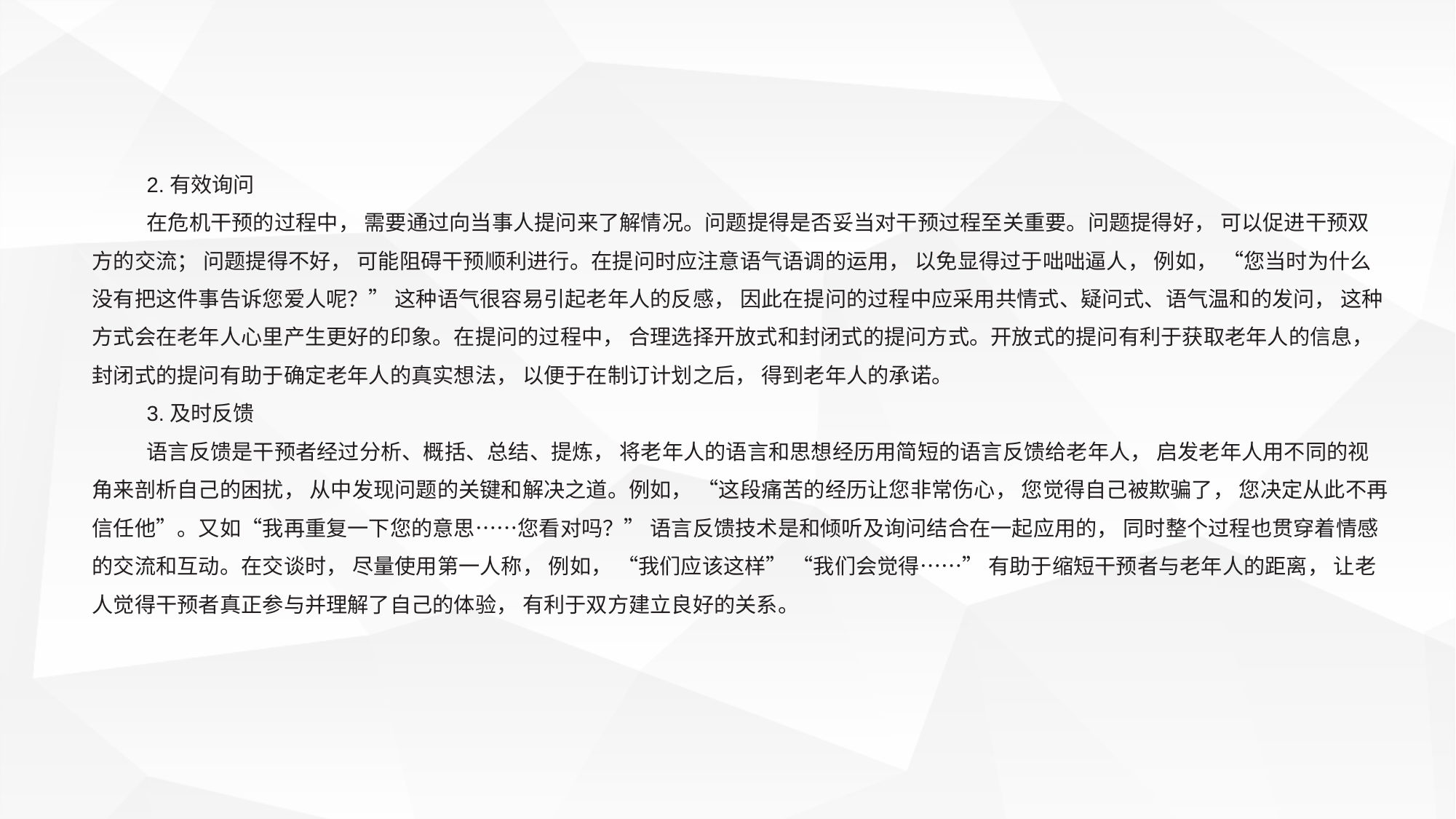

2.有效询问
在危机干预的过程中， 需要通过向当事人提问来了解情况。问题提得是否妥当对干预过程至关重要。问题提得好， 可以促进干预双方的交流； 问题提得不好， 可能阻碍干预顺利进行。在提问时应注意语气语调的运用， 以免显得过于咄咄逼人， 例如， “您当时为什么没有把这件事告诉您爱人呢？” 这种语气很容易引起老年人的反感， 因此在提问的过程中应采用共情式、疑问式、语气温和的发问， 这种方式会在老年人心里产生更好的印象。在提问的过程中， 合理选择开放式和封闭式的提问方式。开放式的提问有利于获取老年人的信息， 封闭式的提问有助于确定老年人的真实想法， 以便于在制订计划之后， 得到老年人的承诺。
3.及时反馈
语言反馈是干预者经过分析、概括、总结、提炼， 将老年人的语言和思想经历用简短的语言反馈给老年人， 启发老年人用不同的视角来剖析自己的困扰， 从中发现问题的关键和解决之道。例如， “这段痛苦的经历让您非常伤心， 您觉得自己被欺骗了， 您决定从此不再信任他”。又如“我再重复一下您的意思……您看对吗？” 语言反馈技术是和倾听及询问结合在一起应用的， 同时整个过程也贯穿着情感的交流和互动。在交谈时， 尽量使用第一人称， 例如， “我们应该这样” “我们会觉得……” 有助于缩短干预者与老年人的距离， 让老人觉得干预者真正参与并理解了自己的体验， 有利于双方建立良好的关系。